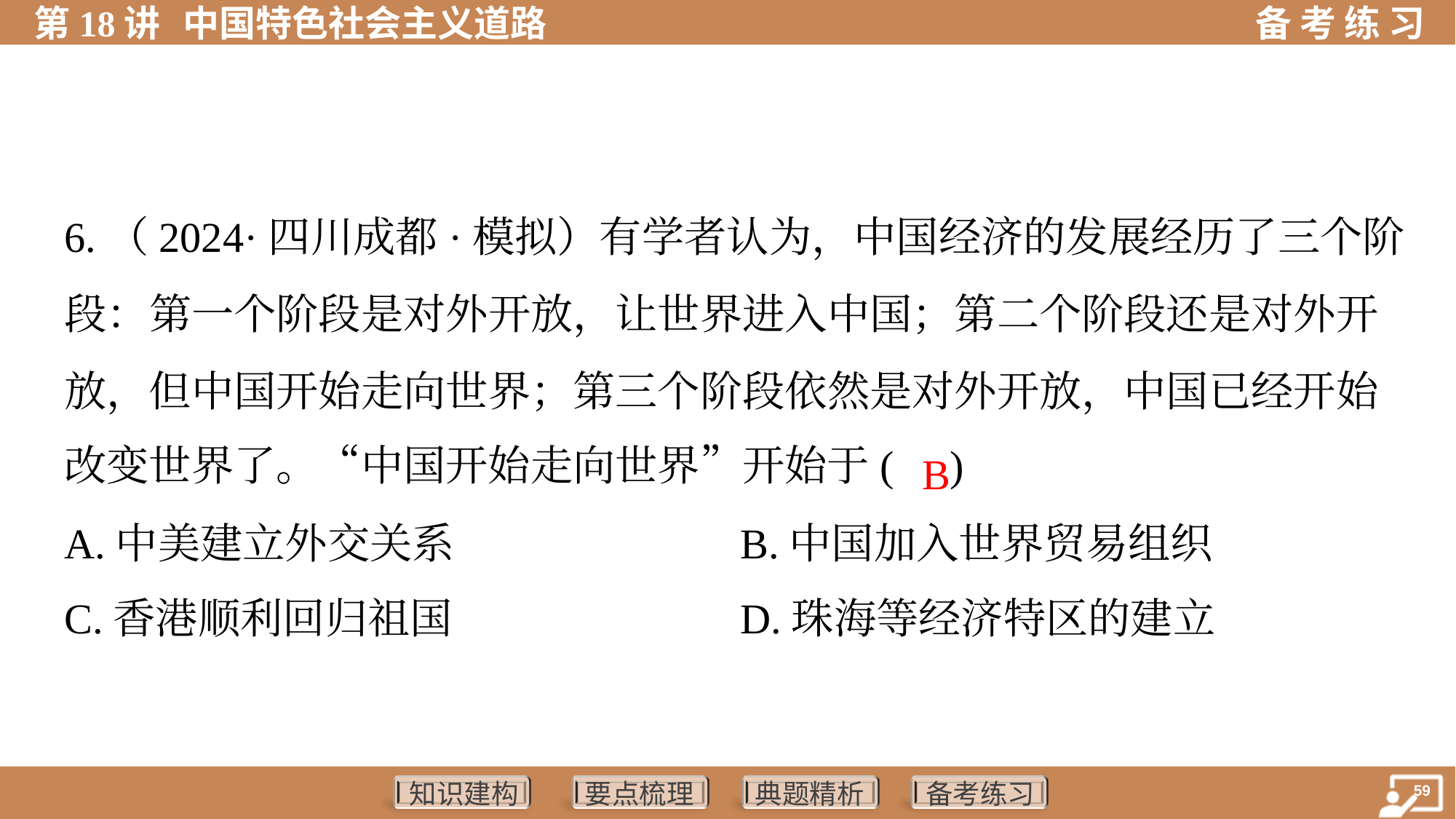

6.（2024·四川成都·模拟）有学者认为，中国经济的发展经历了三个阶
段：第一个阶段是对外开放，让世界进入中国；第二个阶段还是对外开
放，但中国开始走向世界；第三个阶段依然是对外开放，中国已经开始
改变世界了。“中国开始走向世界”开始于(     )
    B
A.中美建立外交关系	B.中国加入世界贸易组织
C.香港顺利回归祖国	D.珠海等经济特区的建立